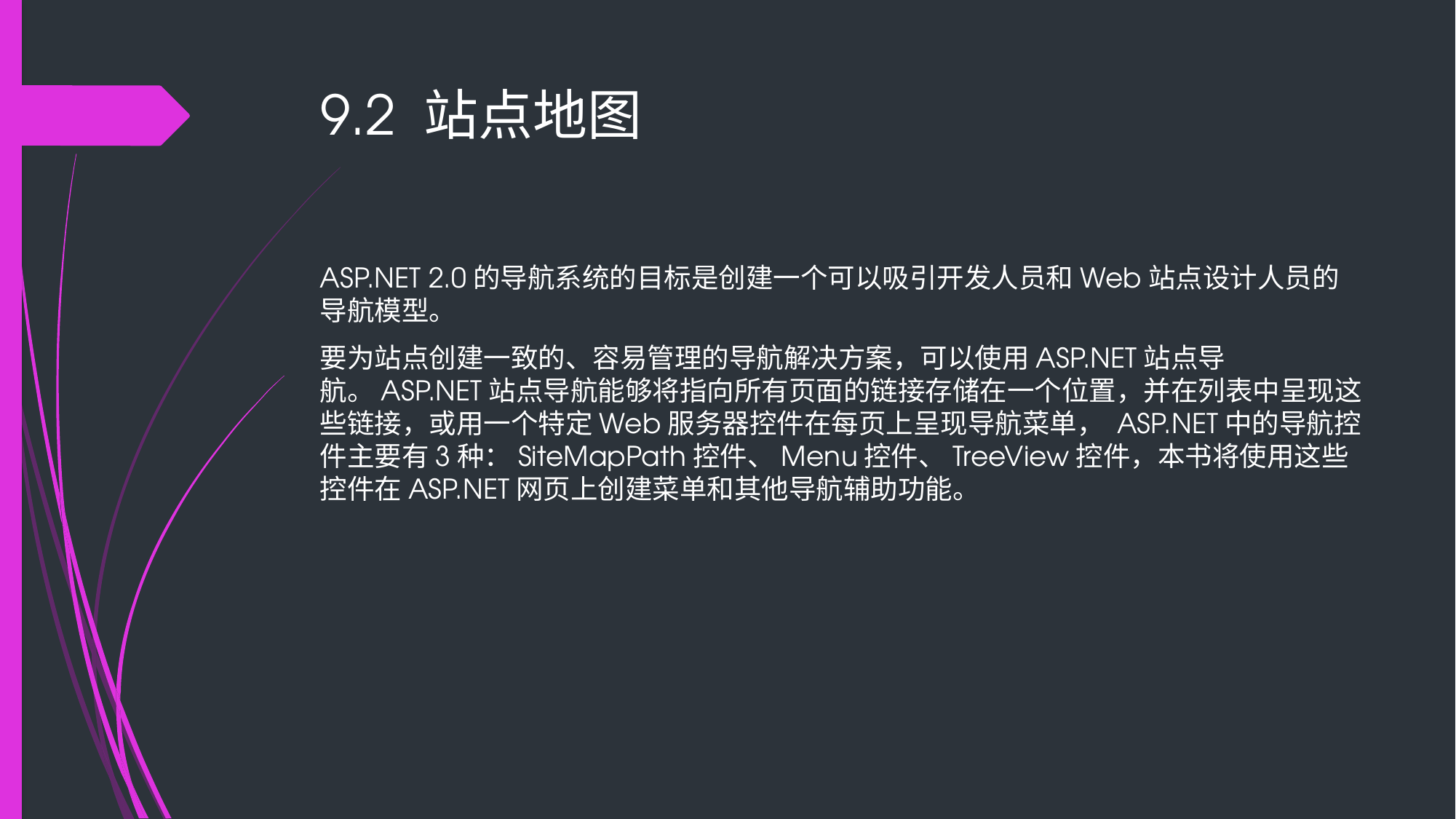

# 9.2 站点地图
ASP.NET 2.0的导航系统的目标是创建一个可以吸引开发人员和Web站点设计人员的导航模型。
要为站点创建一致的、容易管理的导航解决方案，可以使用ASP.NET站点导航。ASP.NET站点导航能够将指向所有页面的链接存储在一个位置，并在列表中呈现这些链接，或用一个特定Web服务器控件在每页上呈现导航菜单， ASP.NET中的导航控件主要有3种：SiteMapPath控件、Menu控件、TreeView控件，本书将使用这些控件在ASP.NET网页上创建菜单和其他导航辅助功能。